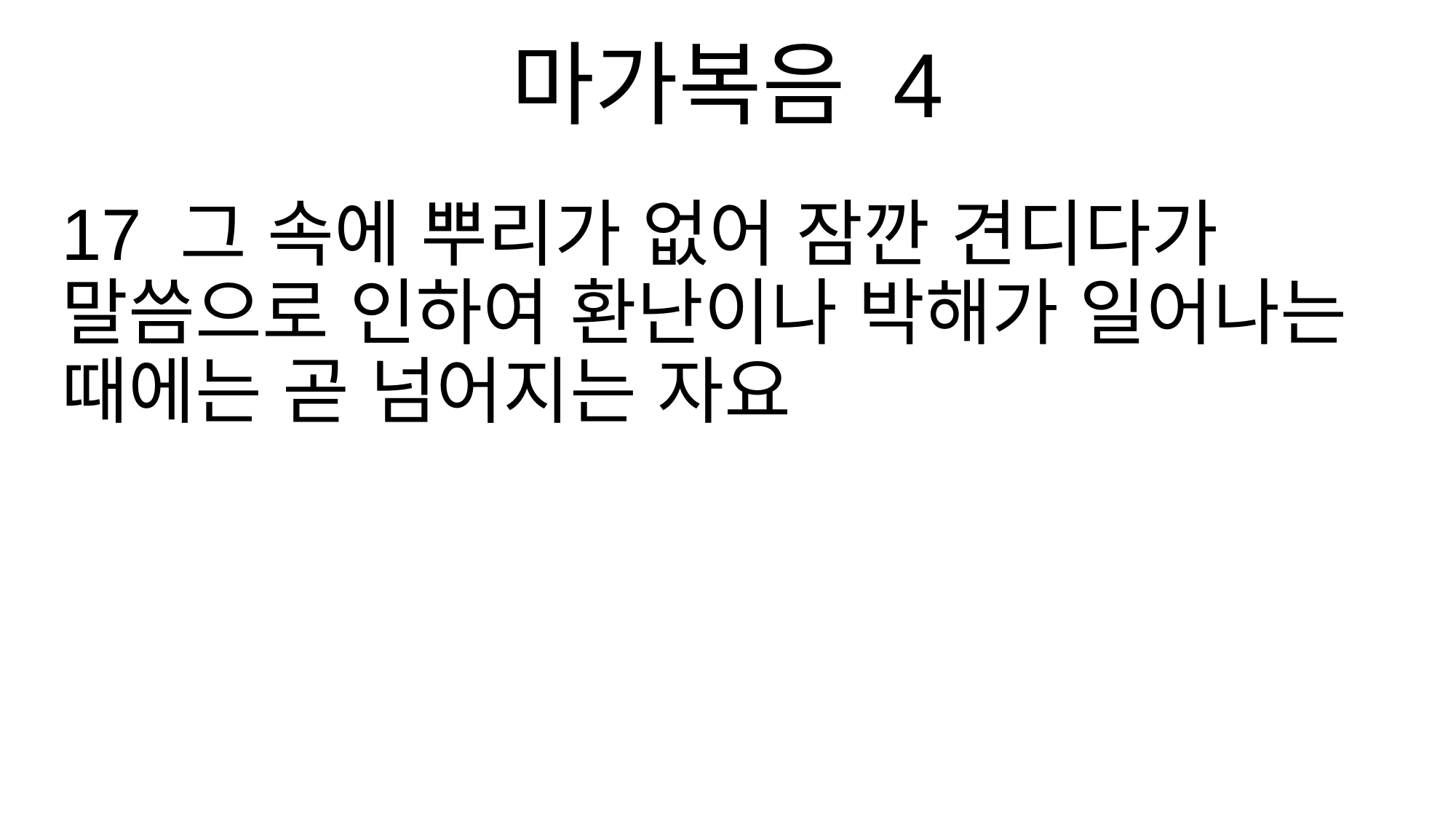

마가복음 4
17 그 속에 뿌리가 없어 잠깐 견디다가 말씀으로 인하여 환난이나 박해가 일어나는 때에는 곧 넘어지는 자요